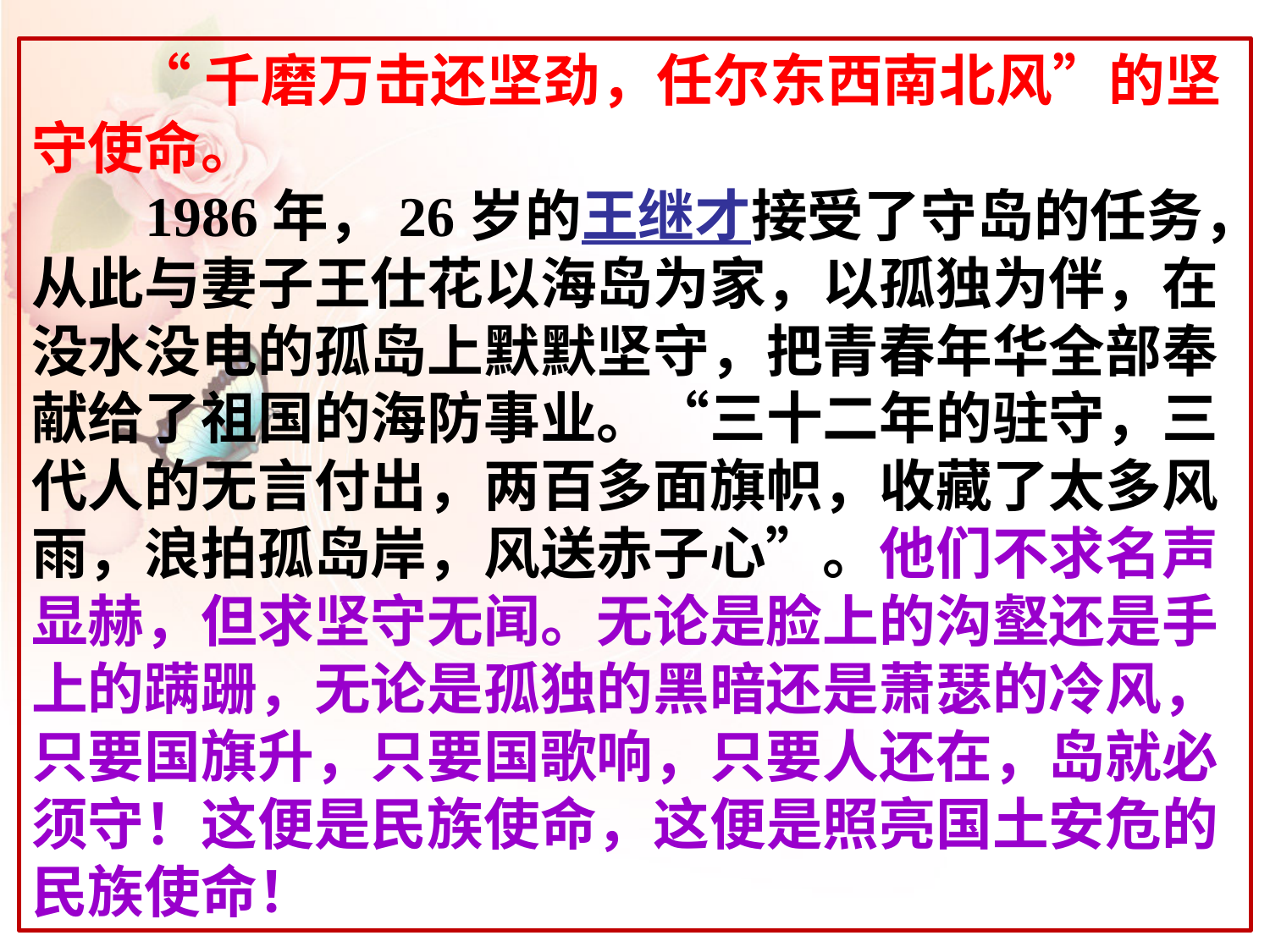

“千磨万击还坚劲，任尔东西南北风”的坚守使命。
        1986年，26岁的王继才接受了守岛的任务，从此与妻子王仕花以海岛为家，以孤独为伴，在没水没电的孤岛上默默坚守，把青春年华全部奉献给了祖国的海防事业。“三十二年的驻守，三代人的无言付出，两百多面旗帜，收藏了太多风雨，浪拍孤岛岸，风送赤子心”。他们不求名声显赫，但求坚守无闻。无论是脸上的沟壑还是手上的蹒跚，无论是孤独的黑暗还是萧瑟的冷风，只要国旗升，只要国歌响，只要人还在，岛就必须守！这便是民族使命，这便是照亮国土安危的民族使命！